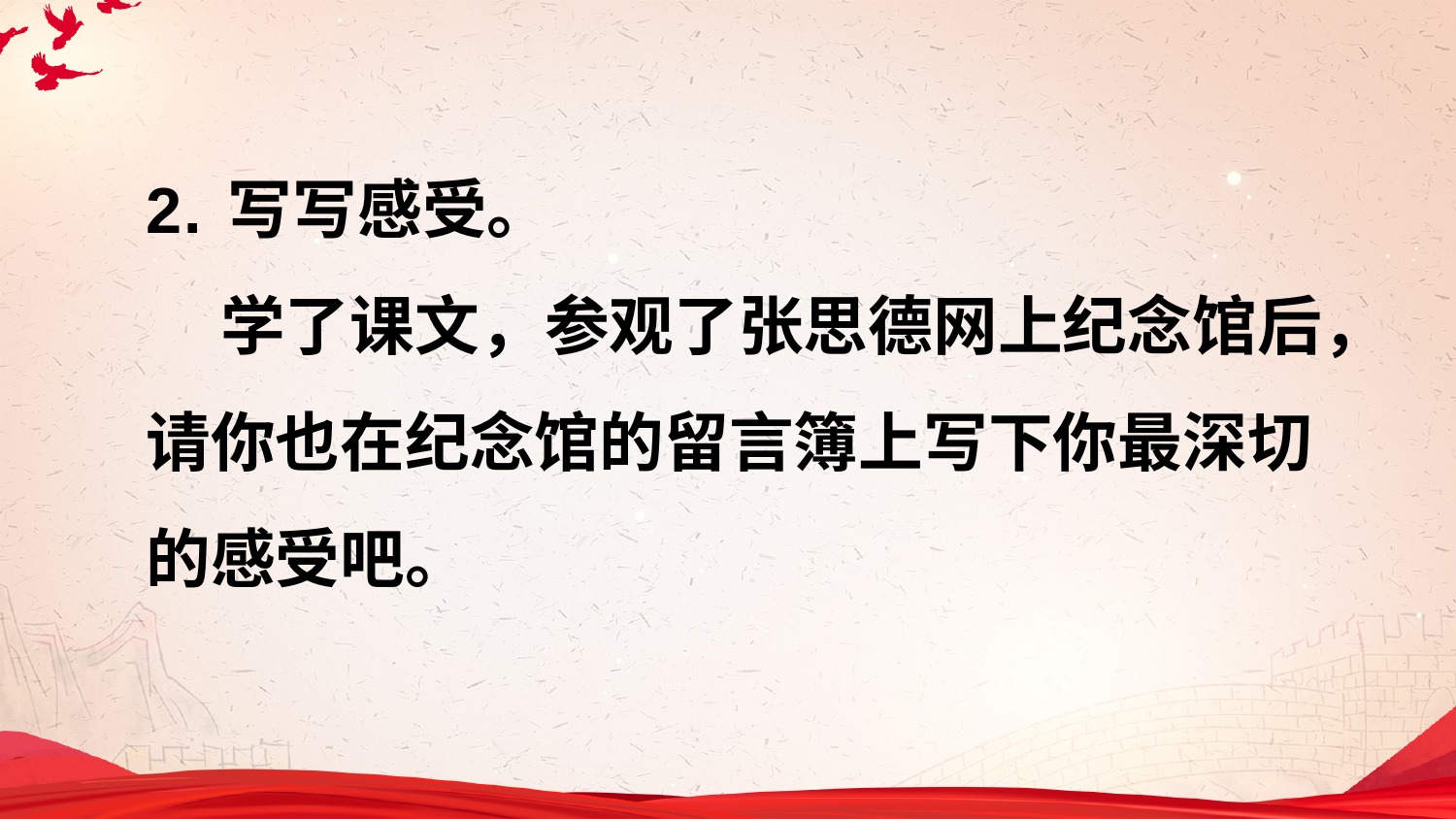

写写感受。
    学了课文，参观了张思德网上纪念馆后，请你也在纪念馆的留言簿上写下你最深切的感受吧。